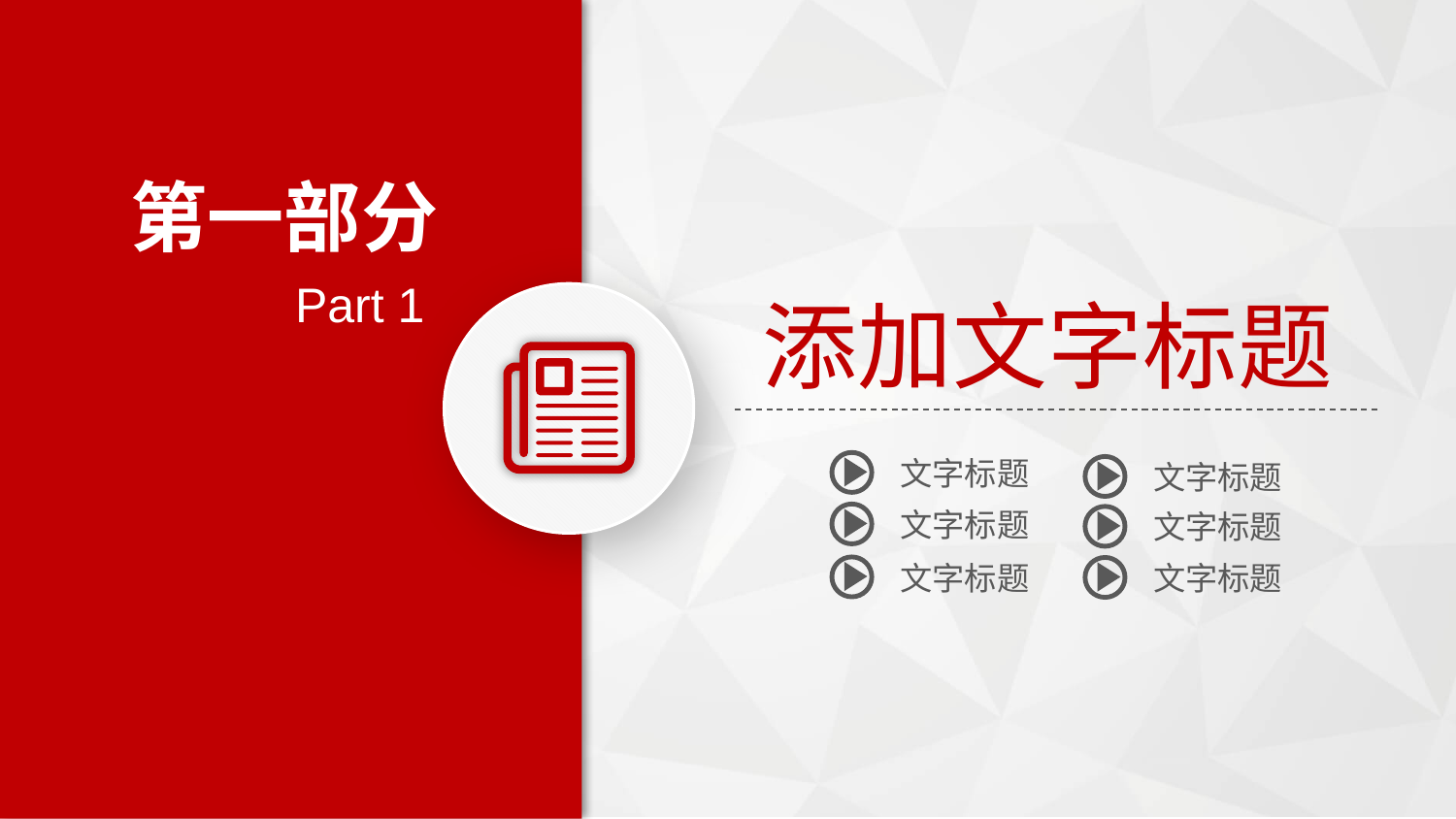

第一部分
Part 1
添加文字标题

文字标题

文字标题

文字标题

文字标题

文字标题

文字标题